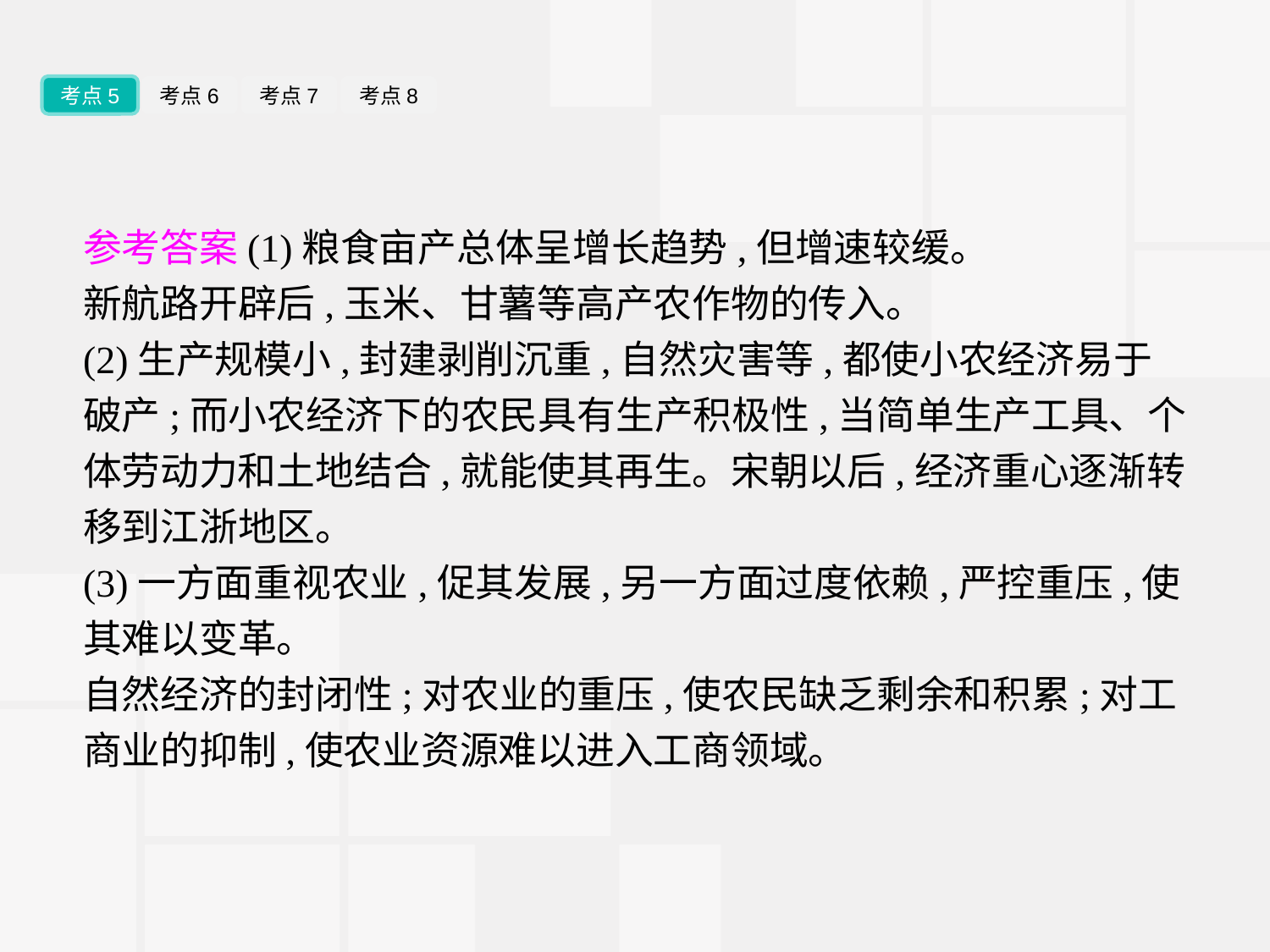

考点5
考点6
考点7
考点8
参考答案(1)粮食亩产总体呈增长趋势,但增速较缓。
新航路开辟后,玉米、甘薯等高产农作物的传入。
(2)生产规模小,封建剥削沉重,自然灾害等,都使小农经济易于破产;而小农经济下的农民具有生产积极性,当简单生产工具、个体劳动力和土地结合,就能使其再生。宋朝以后,经济重心逐渐转移到江浙地区。
(3)一方面重视农业,促其发展,另一方面过度依赖,严控重压,使其难以变革。
自然经济的封闭性;对农业的重压,使农民缺乏剩余和积累;对工商业的抑制,使农业资源难以进入工商领域。